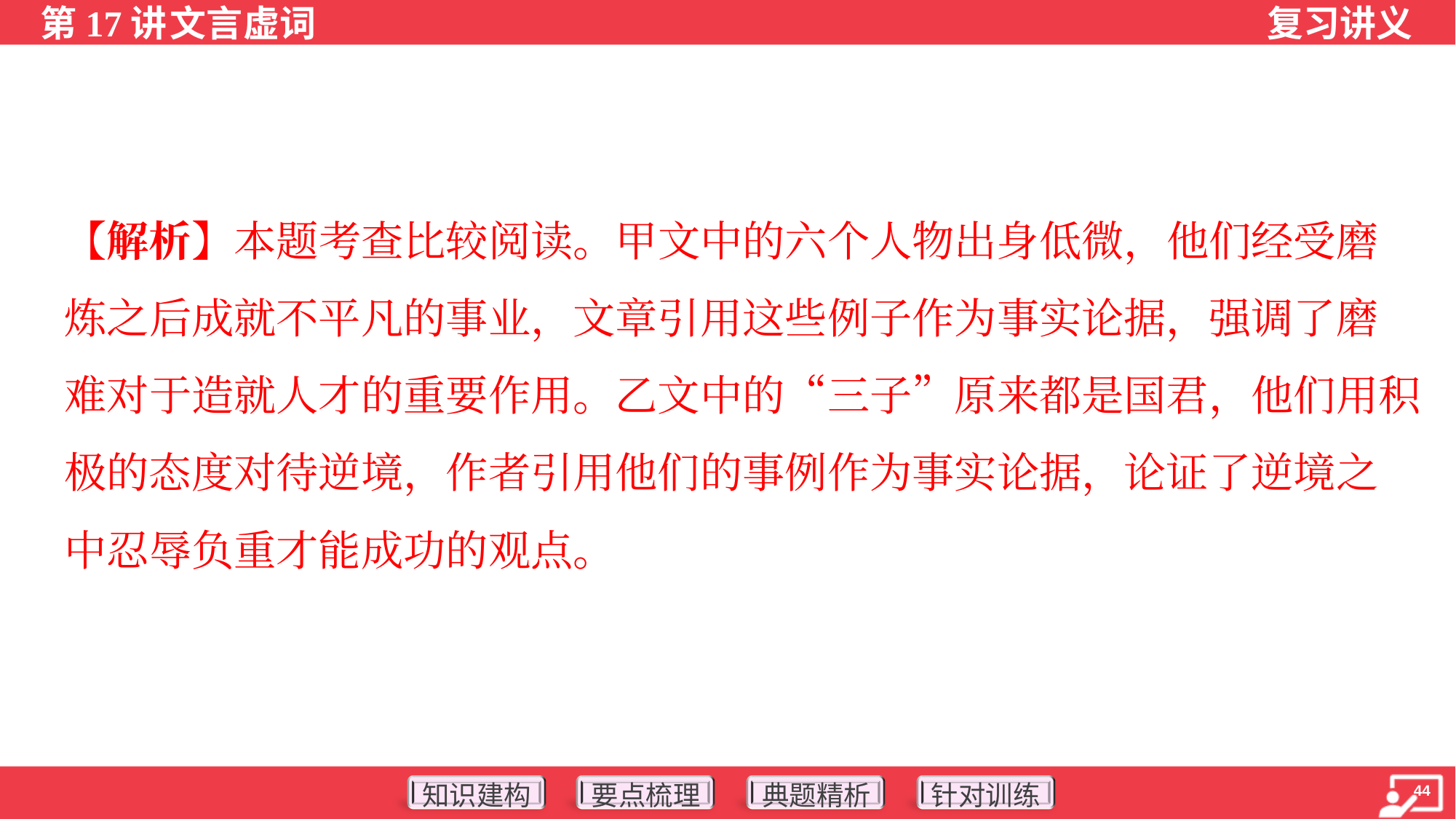

【解析】本题考查比较阅读。甲文中的六个人物出身低微，他们经受磨
炼之后成就不平凡的事业，文章引用这些例子作为事实论据，强调了磨
难对于造就人才的重要作用。乙文中的“三子”原来都是国君，他们用积
极的态度对待逆境，作者引用他们的事例作为事实论据，论证了逆境之
中忍辱负重才能成功的观点。